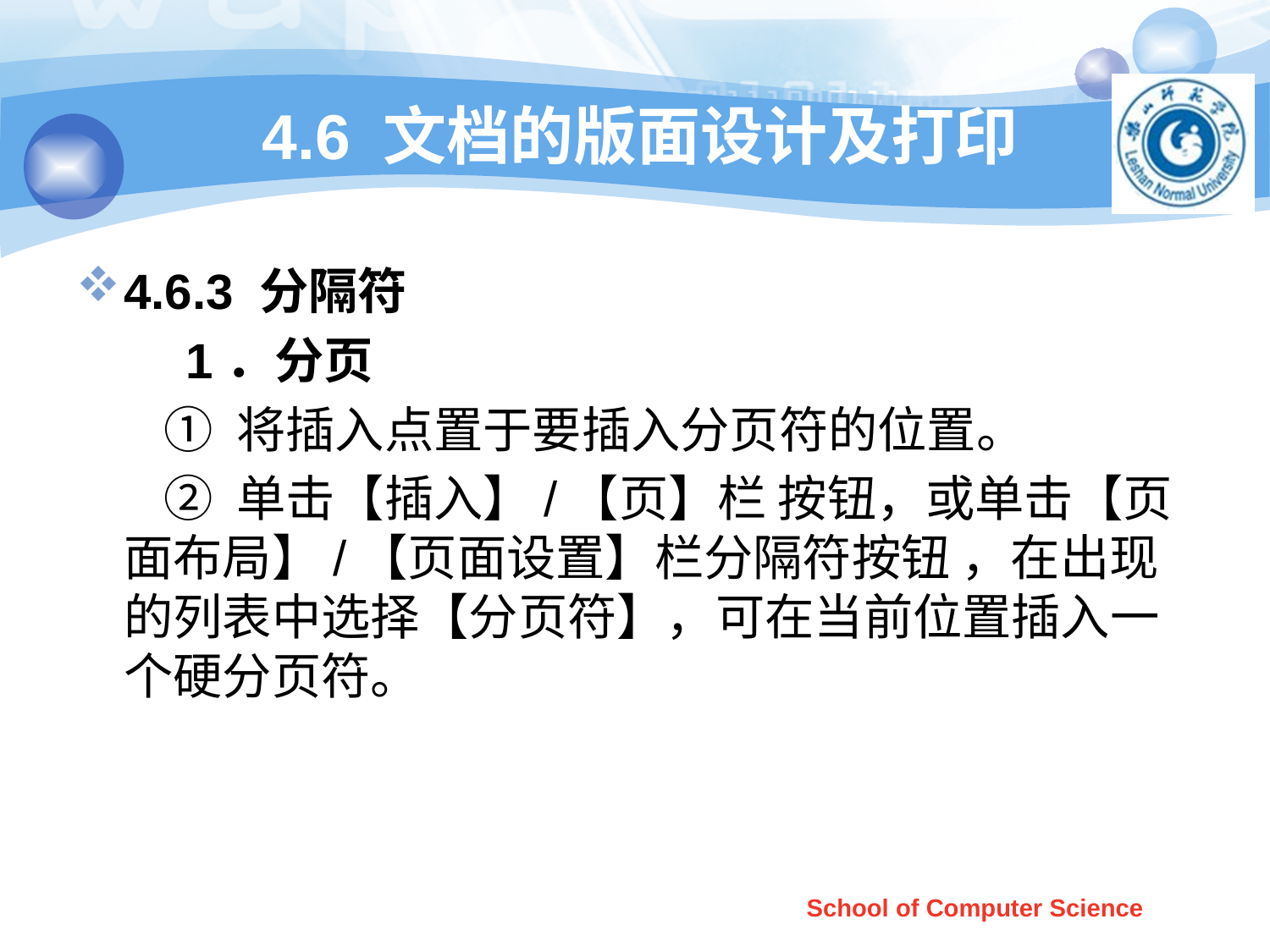

# 4.6 文档的版面设计及打印
4.6.3 分隔符
        1．分页
        ① 将插入点置于要插入分页符的位置。
        ② 单击【插入】/【页】栏 按钮，或单击【页面布局】/【页面设置】栏分隔符按钮 ，在出现的列表中选择【分页符】，可在当前位置插入一个硬分页符。
School of Computer Science